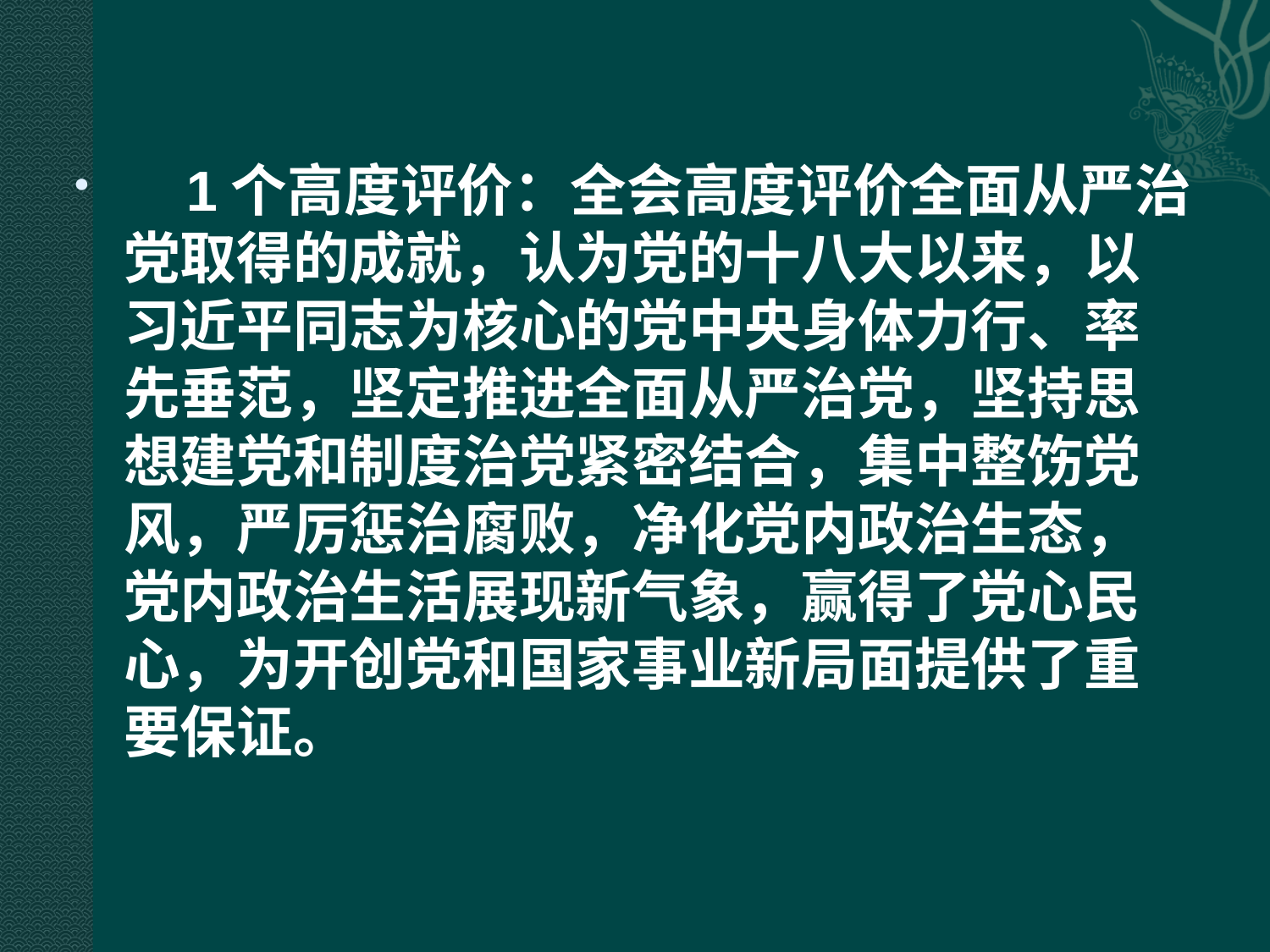

1个高度评价：全会高度评价全面从严治党取得的成就，认为党的十八大以来，以习近平同志为核心的党中央身体力行、率先垂范，坚定推进全面从严治党，坚持思想建党和制度治党紧密结合，集中整饬党风，严厉惩治腐败，净化党内政治生态，党内政治生活展现新气象，赢得了党心民心，为开创党和国家事业新局面提供了重要保证。